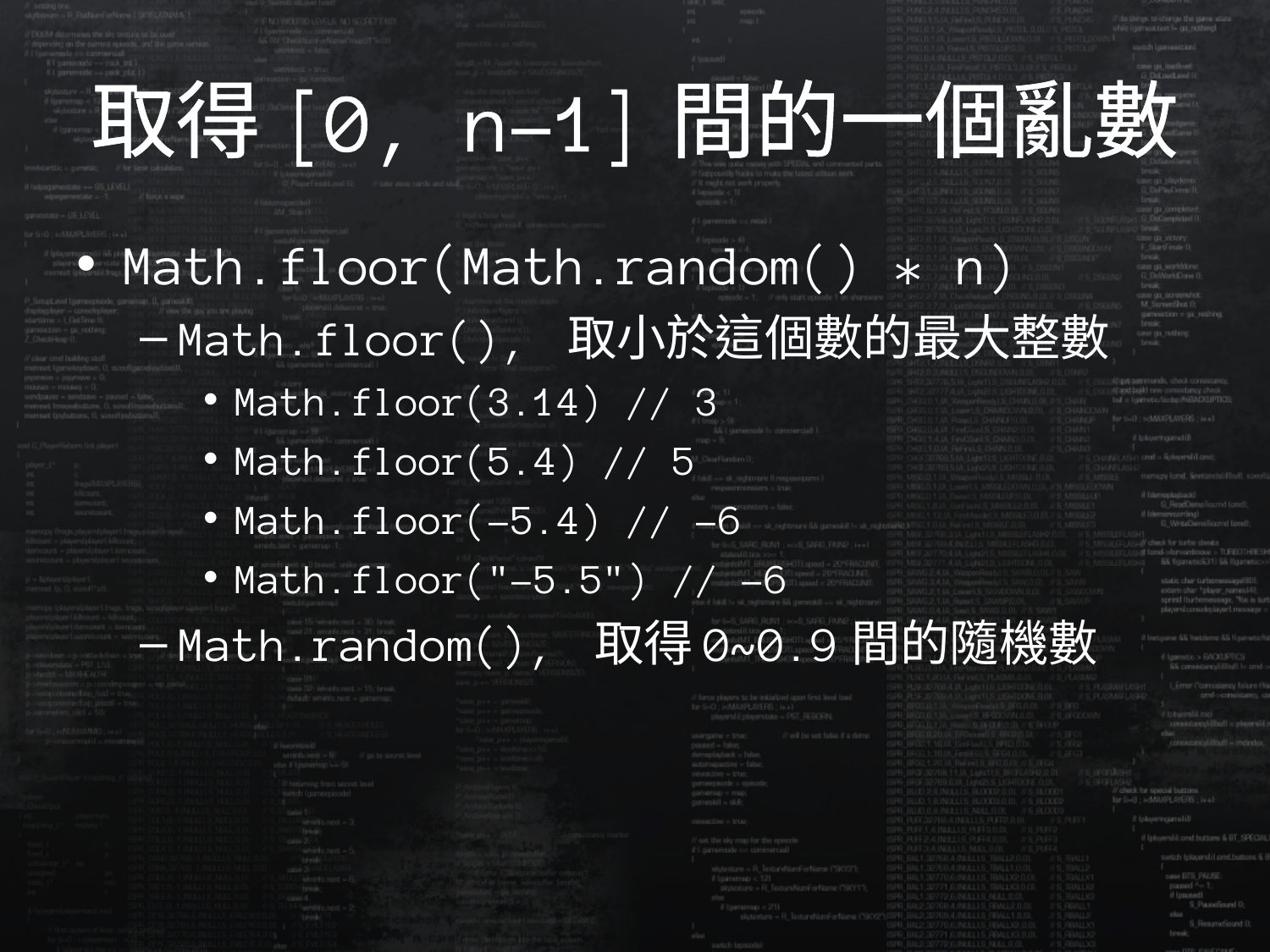

# 取得[0, n-1]間的一個亂數
Math.floor(Math.random() * n)
Math.floor(), 取小於這個數的最大整數
Math.floor(3.14) // 3
Math.floor(5.4) // 5
Math.floor(-5.4) // -6
Math.floor("-5.5") // -6
Math.random(), 取得0~0.9間的隨機數